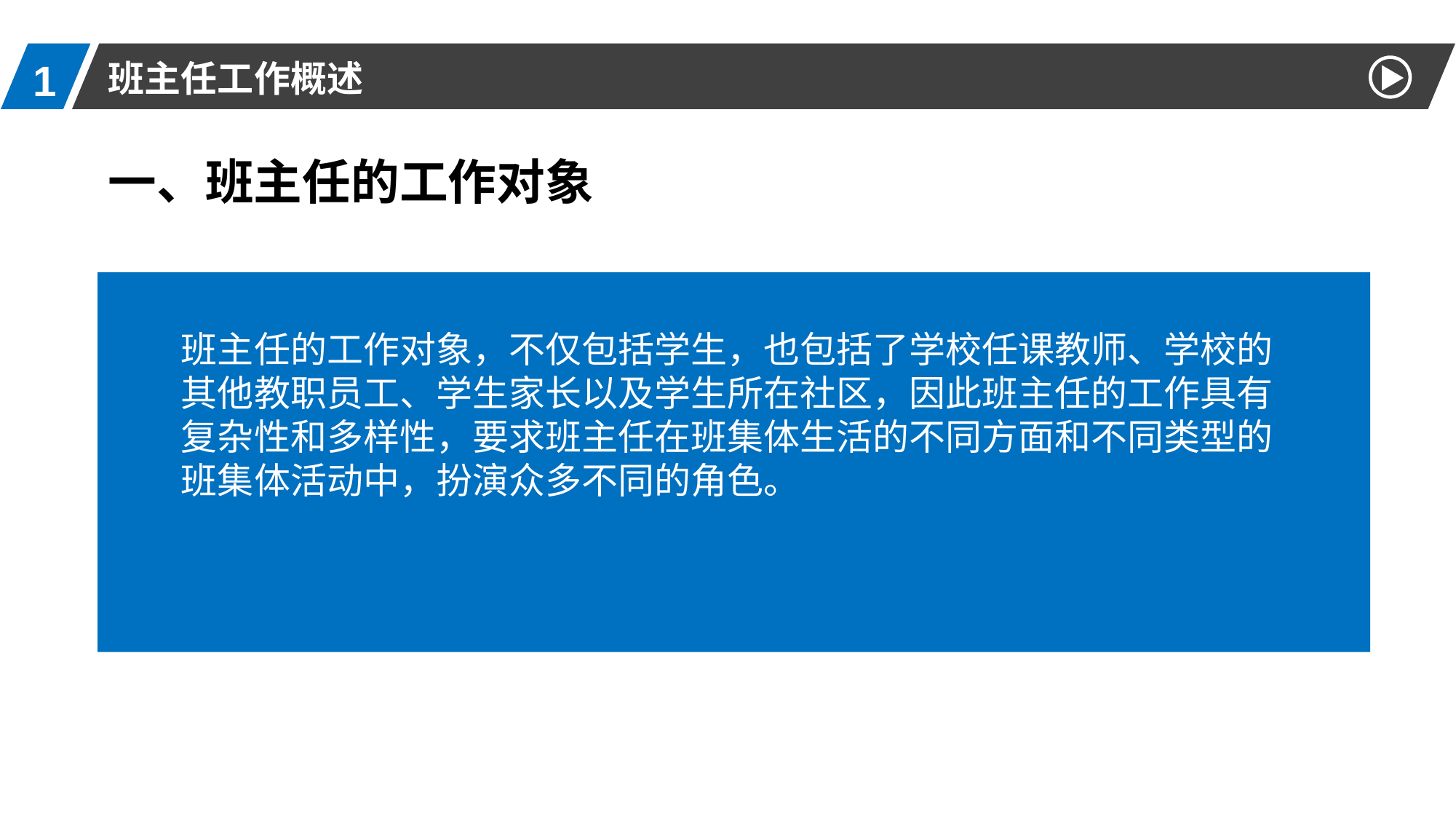

1
班主任工作概述

一、班主任的工作对象

班主任的工作对象，不仅包括学生，也包括了学校任课教师、学校的其他教职员工、学生家长以及学生所在社区，因此班主任的工作具有复杂性和多样性，要求班主任在班集体生活的不同方面和不同类型的班集体活动中，扮演众多不同的角色。